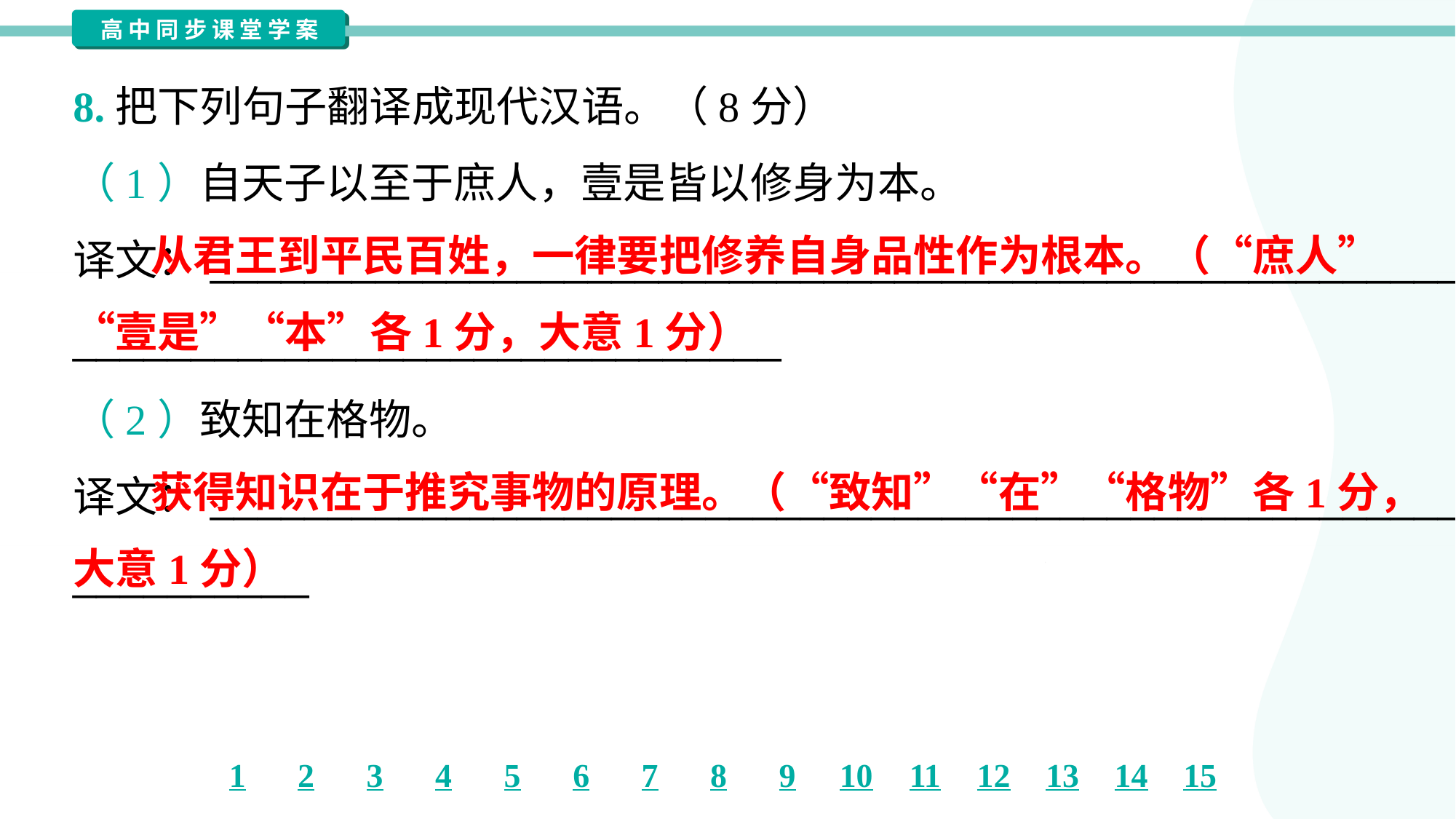

8.把下列句子翻译成现代汉语。（8分）
（1）自天子以至于庶人，壹是皆以修身为本。
译文：_______________________________________________________
______________________________
       从君王到平民百姓，一律要把修养自身品性作为根本。（“庶人”“壹是”“本”各1分，大意1分）
（2）致知在格物。
译文：_______________________________________________________
__________
       获得知识在于推究事物的原理。（“致知”“在”“格物”各1分，大意1分）